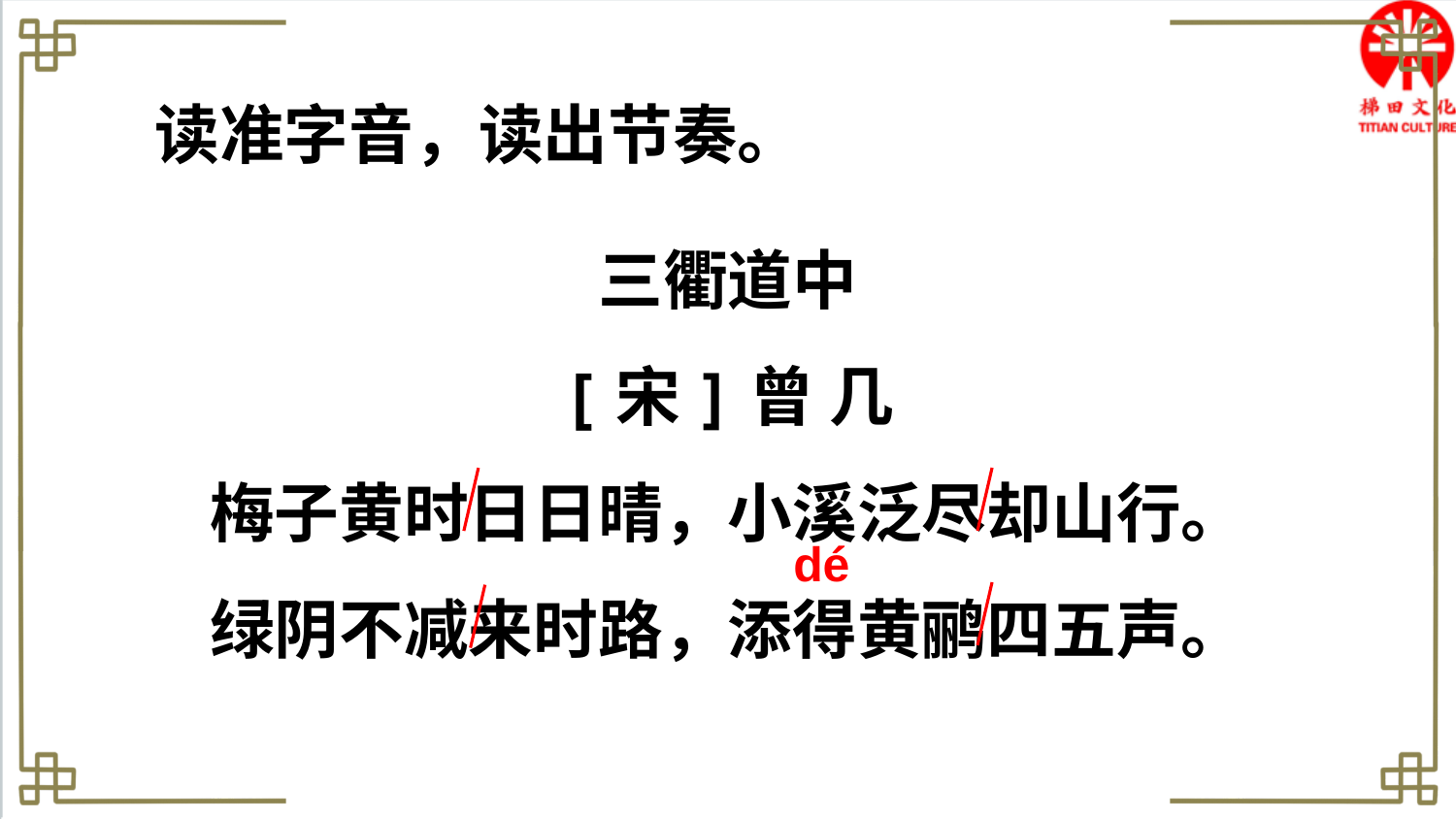

读准字音，读出节奏。
三衢道中
[宋]曾 几
梅子黄时日日晴，小溪泛尽却山行。
绿阴不减来时路，添得黄鹂四五声。
dé